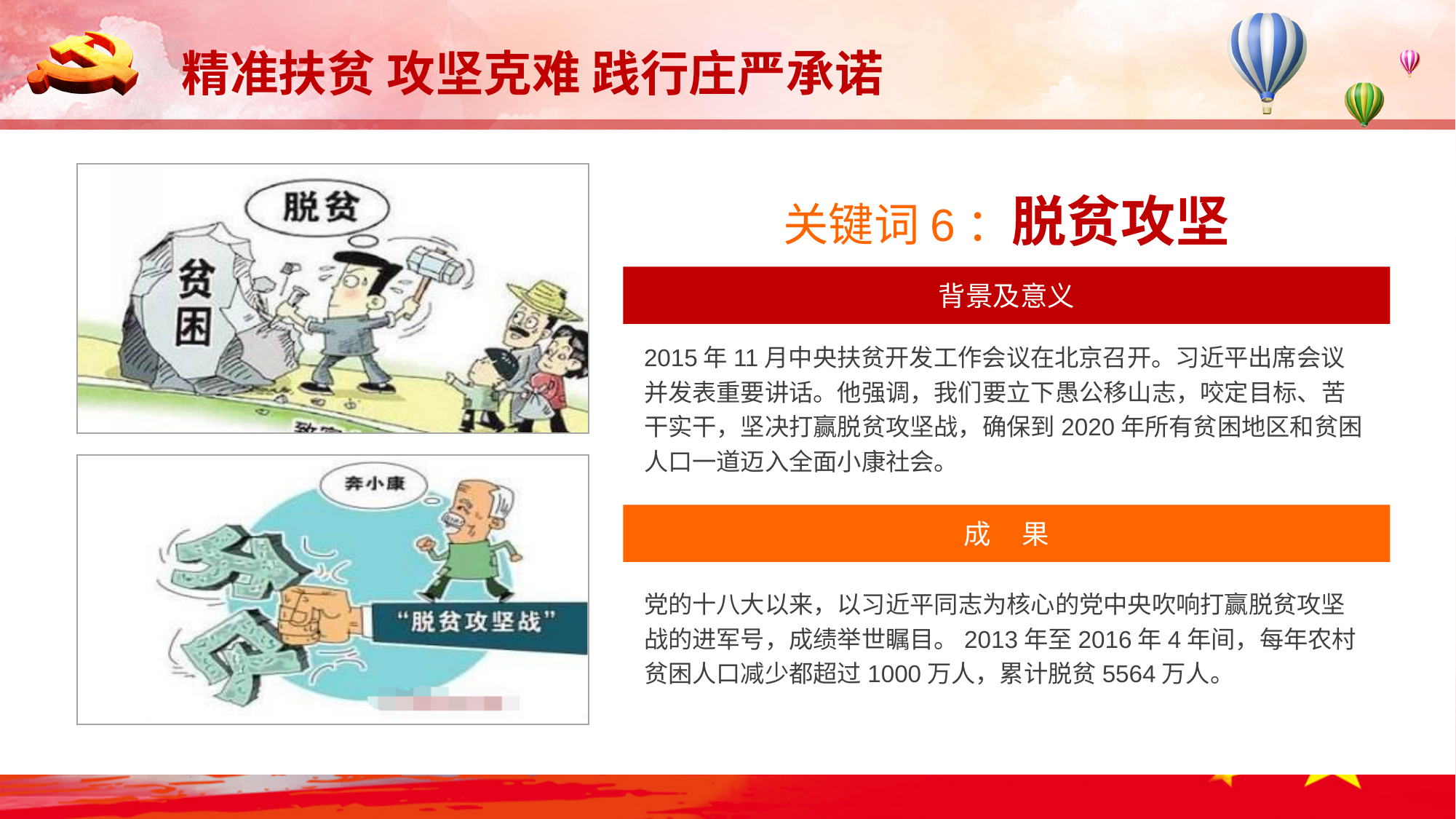

关键词6：脱贫攻坚
背景及意义
2015年11月中央扶贫开发工作会议在北京召开。习近平出席会议并发表重要讲话。他强调，我们要立下愚公移山志，咬定目标、苦干实干，坚决打赢脱贫攻坚战，确保到2020年所有贫困地区和贫困人口一道迈入全面小康社会。

成     果
党的十八大以来，以习近平同志为核心的党中央吹响打赢脱贫攻坚战的进军号，成绩举世瞩目。2013年至2016年4年间，每年农村贫困人口减少都超过1000万人，累计脱贫5564万人。